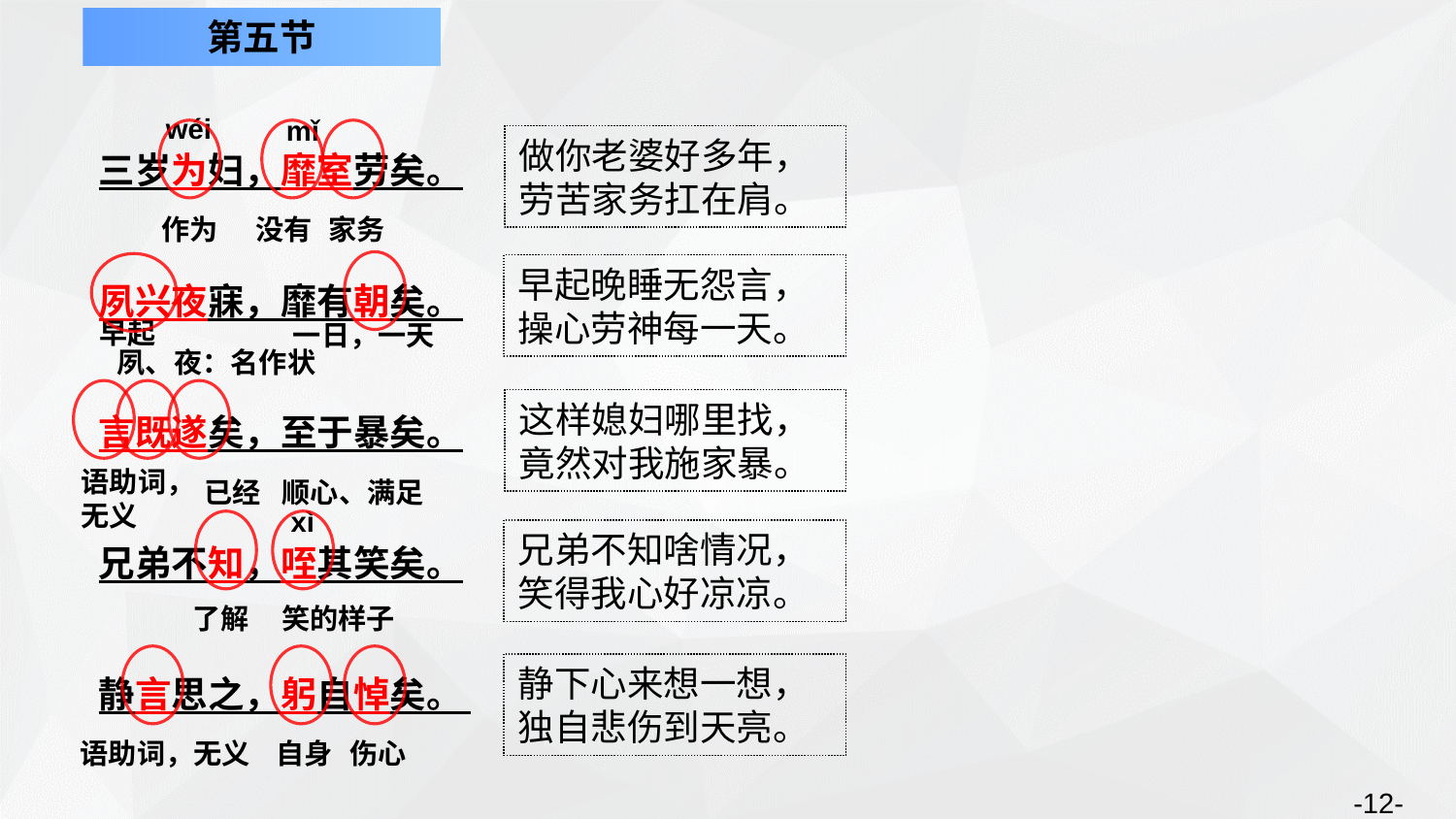

第五节
wéi
mǐ
三岁为妇，靡室劳矣。

夙兴夜寐，靡有朝矣。

言既遂矣，至于暴矣。

兄弟不知，咥其笑矣。

静言思之，躬自悼矣。

做你老婆好多年，
劳苦家务扛在肩。
没有
作为
家务

早起晚睡无怨言，
操心劳神每一天。
早起
一日，一天
夙、夜：名作状

这样媳妇哪里找，
竟然对我施家暴。
语助词，无义
已经
顺心、满足
xì

兄弟不知啥情况，
笑得我心好凉凉。
了解
笑的样子

静下心来想一想，
独自悲伤到天亮。
语助词，无义
自身
伤心
-12-